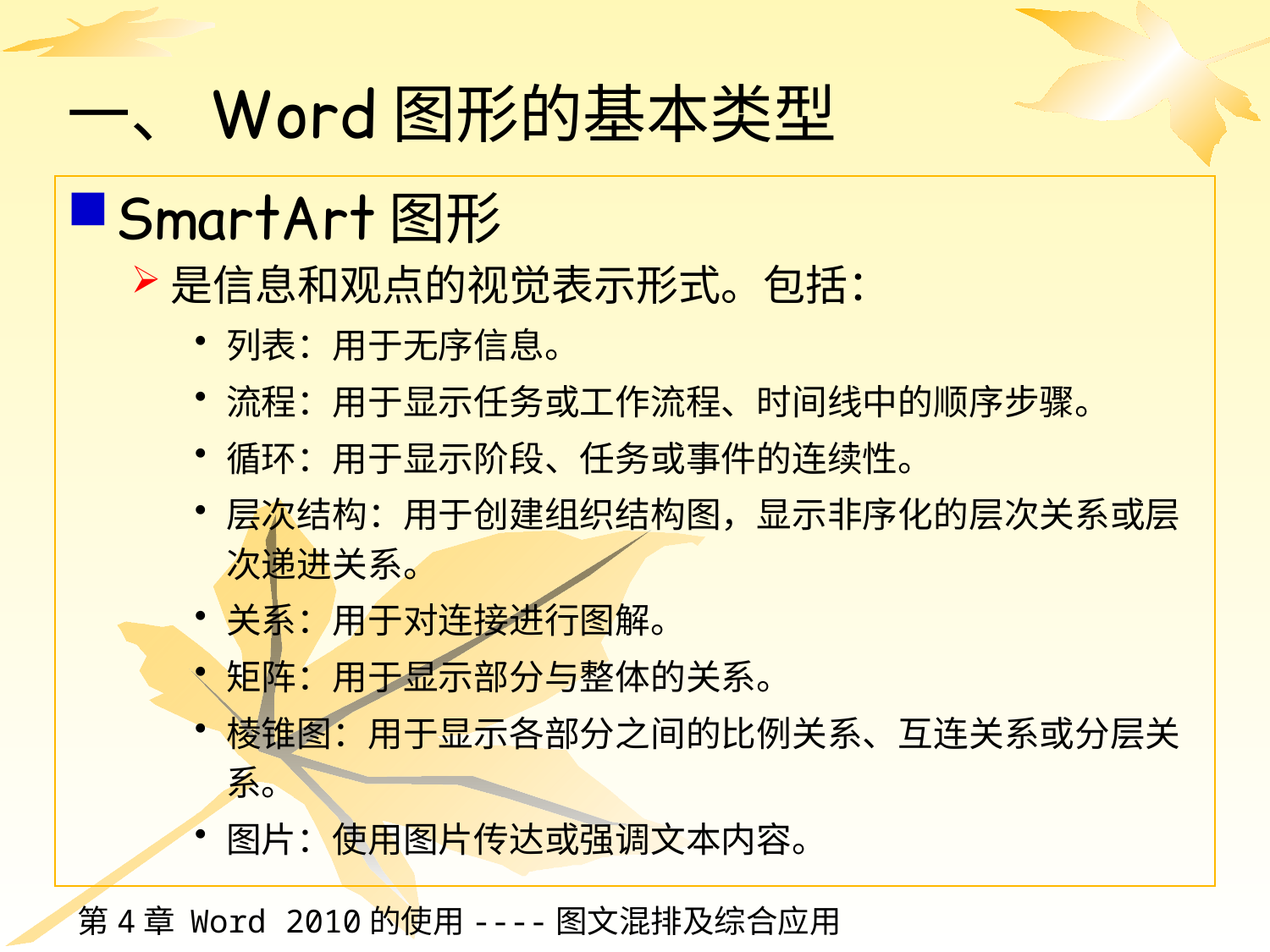

# 一、Word图形的基本类型
SmartArt图形
是信息和观点的视觉表示形式。包括：
列表：用于无序信息。
流程：用于显示任务或工作流程、时间线中的顺序步骤。
循环：用于显示阶段、任务或事件的连续性。
层次结构：用于创建组织结构图，显示非序化的层次关系或层次递进关系。
关系：用于对连接进行图解。
矩阵：用于显示部分与整体的关系。
棱锥图：用于显示各部分之间的比例关系、互连关系或分层关系。
图片：使用图片传达或强调文本内容。